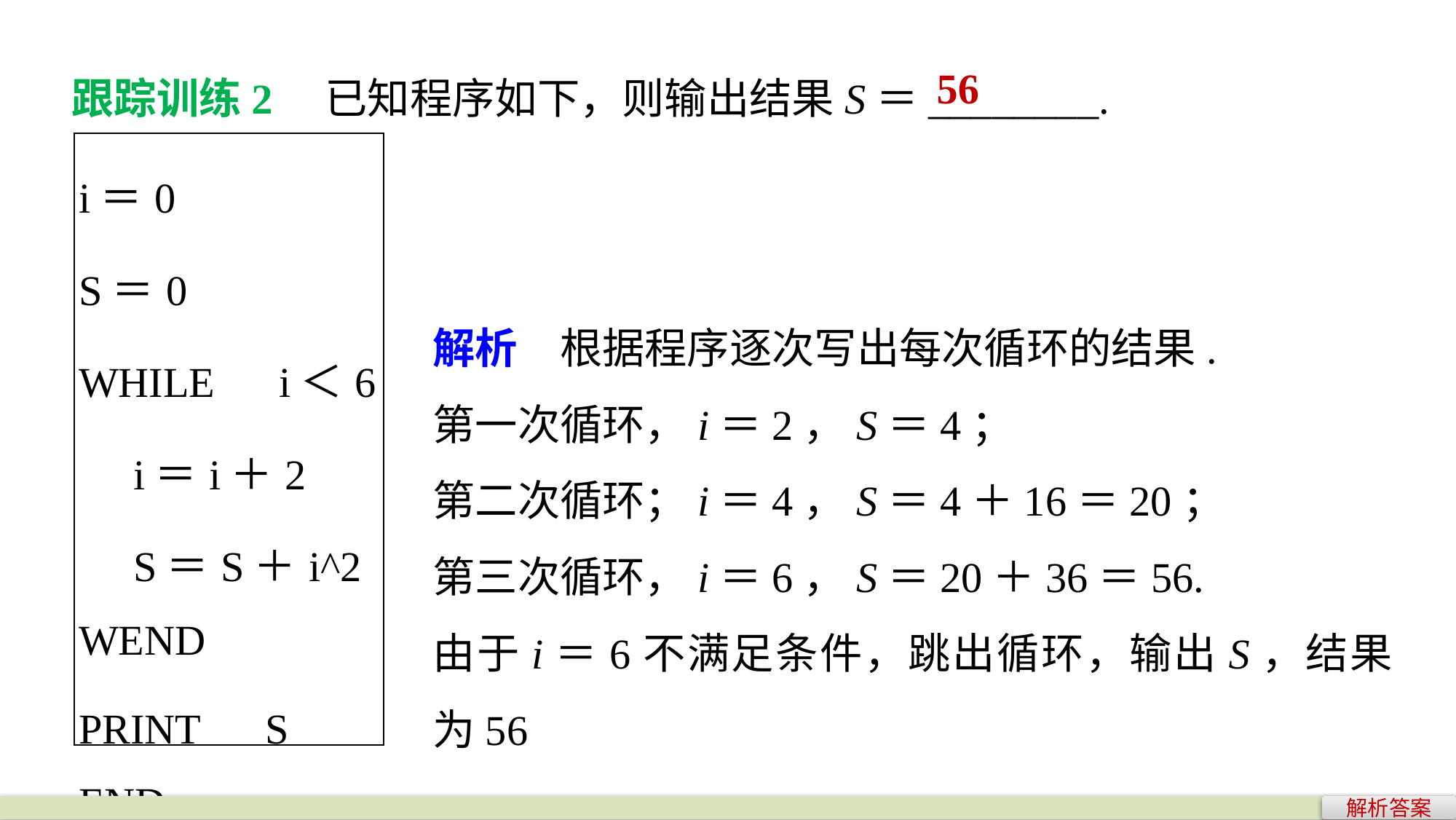

跟踪训练2　已知程序如下，则输出结果S＝________.
56
| i＝0 S＝0 WHILE　i＜6 　i＝i＋2 　S＝S＋i^2 WEND PRINT　S END |
| --- |
解析　根据程序逐次写出每次循环的结果.
第一次循环，i＝2，S＝4；
第二次循环；i＝4，S＝4＋16＝20；
第三次循环，i＝6，S＝20＋36＝56.
由于i＝6不满足条件，跳出循环，输出S，结果为56
解析答案